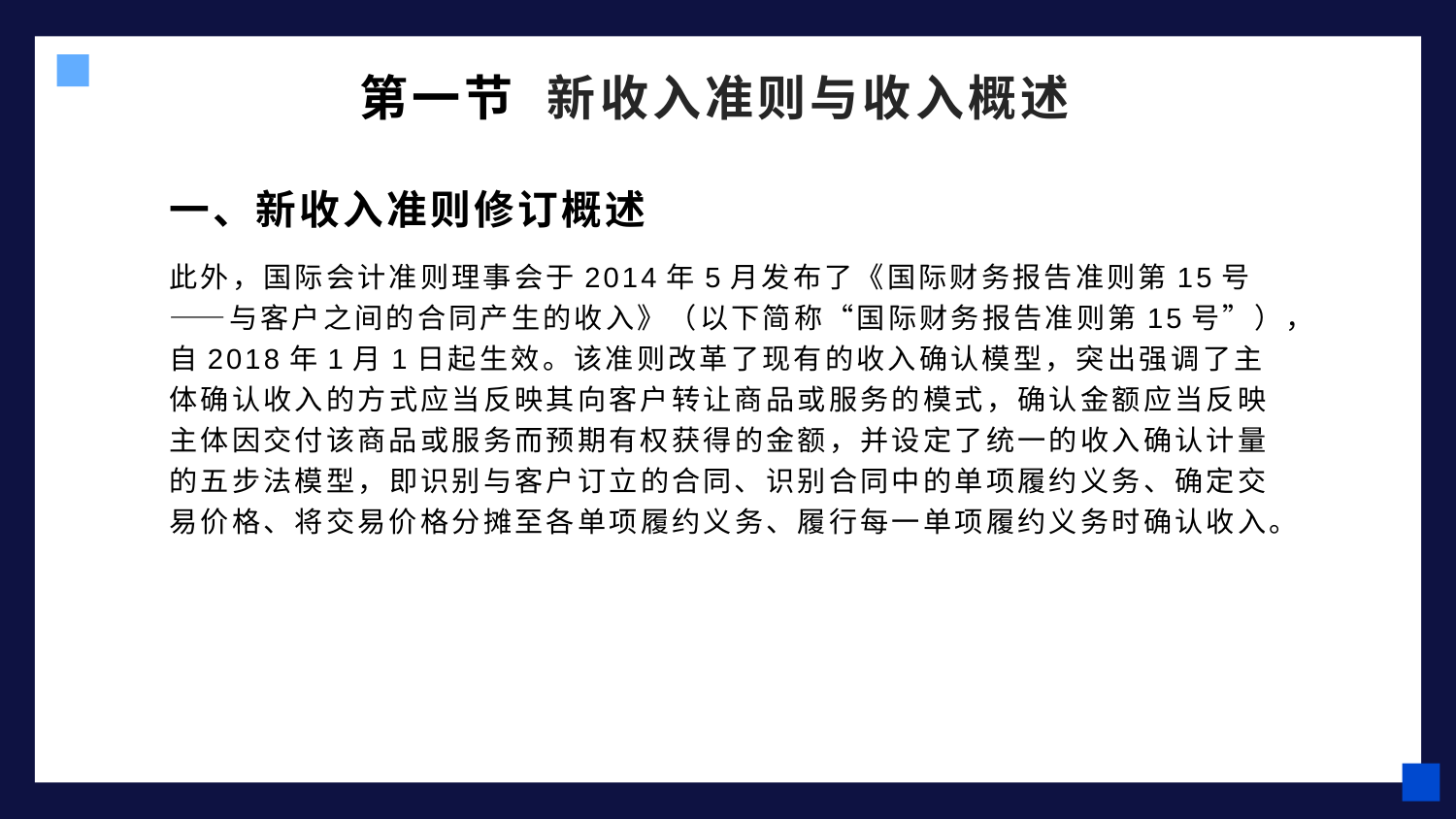

# 第一节  新收入准则与收入概述
一、新收入准则修订概述
此外，国际会计准则理事会于2014年5月发布了《国际财务报告准则第15号——与客户之间的合同产生的收入》（以下简称“国际财务报告准则第15号”），自2018年1月1日起生效。该准则改革了现有的收入确认模型，突出强调了主体确认收入的方式应当反映其向客户转让商品或服务的模式，确认金额应当反映主体因交付该商品或服务而预期有权获得的金额，并设定了统一的收入确认计量的五步法模型，即识别与客户订立的合同、识别合同中的单项履约义务、确定交易价格、将交易价格分摊至各单项履约义务、履行每一单项履约义务时确认收入。